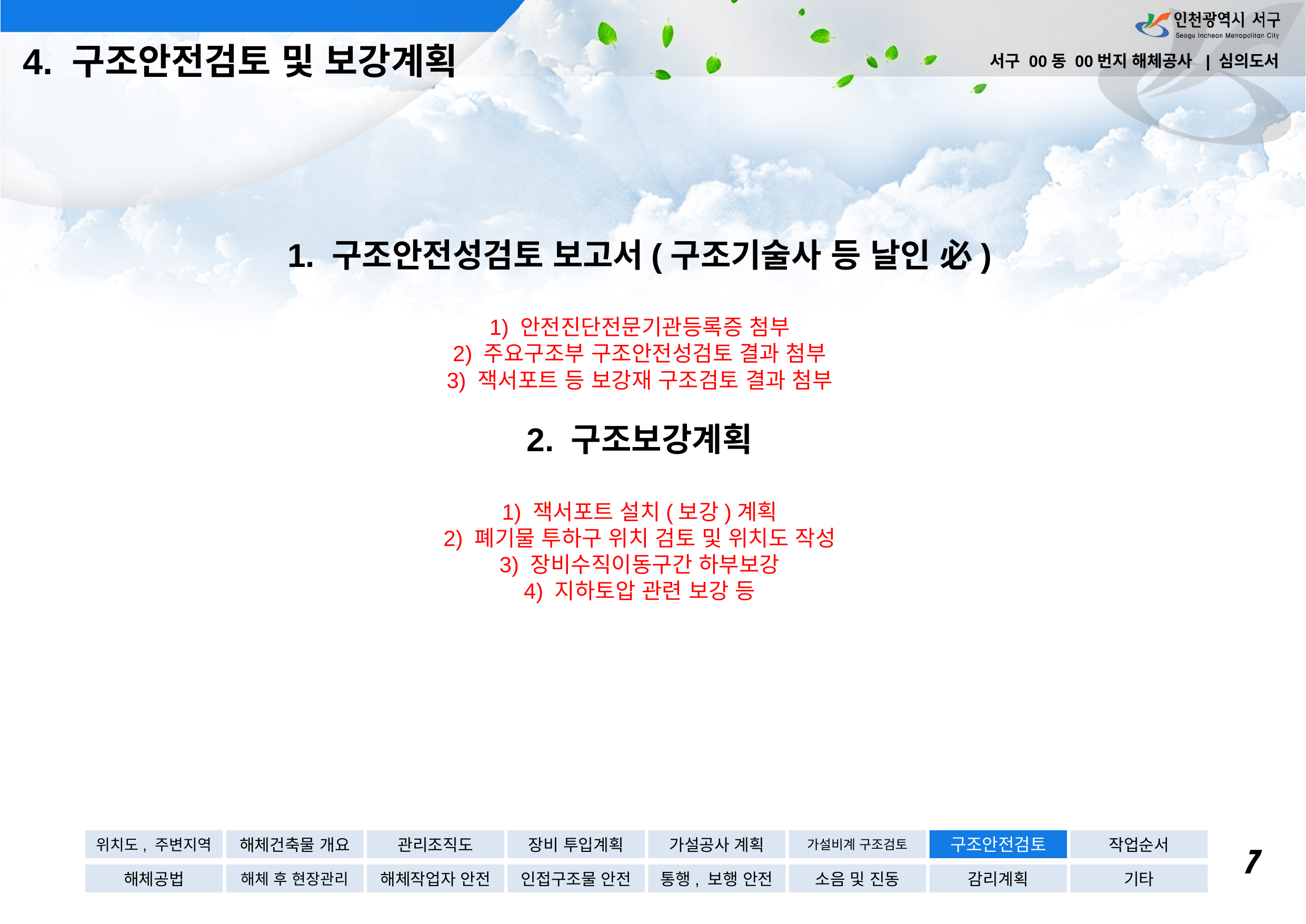

4. 구조안전검토 및 보강계획
서구 00동 00번지 해체공사  | 심의도서
# 1. 구조안전성검토 보고서(구조기술사 등 날인 必) 1) 안전진단전문기관등록증 첨부 2) 주요구조부 구조안전성검토 결과 첨부 3) 잭서포트 등 보강재 구조검토 결과 첨부 2. 구조보강계획 1) 잭서포트 설치(보강)계획 2) 폐기물 투하구 위치 검토 및 위치도 작성 3) 장비수직이동구간 하부보강 4) 지하토압 관련 보강 등
위치도, 주변지역
해체건축물 개요
관리조직도
장비 투입계획
가설공사 계획
가설비계 구조검토
구조안전검토
작업순서
7
해체공법
해체 후 현장관리
해체작업자 안전
인접구조물 안전
통행, 보행 안전
소음 및 진동
감리계획
기타